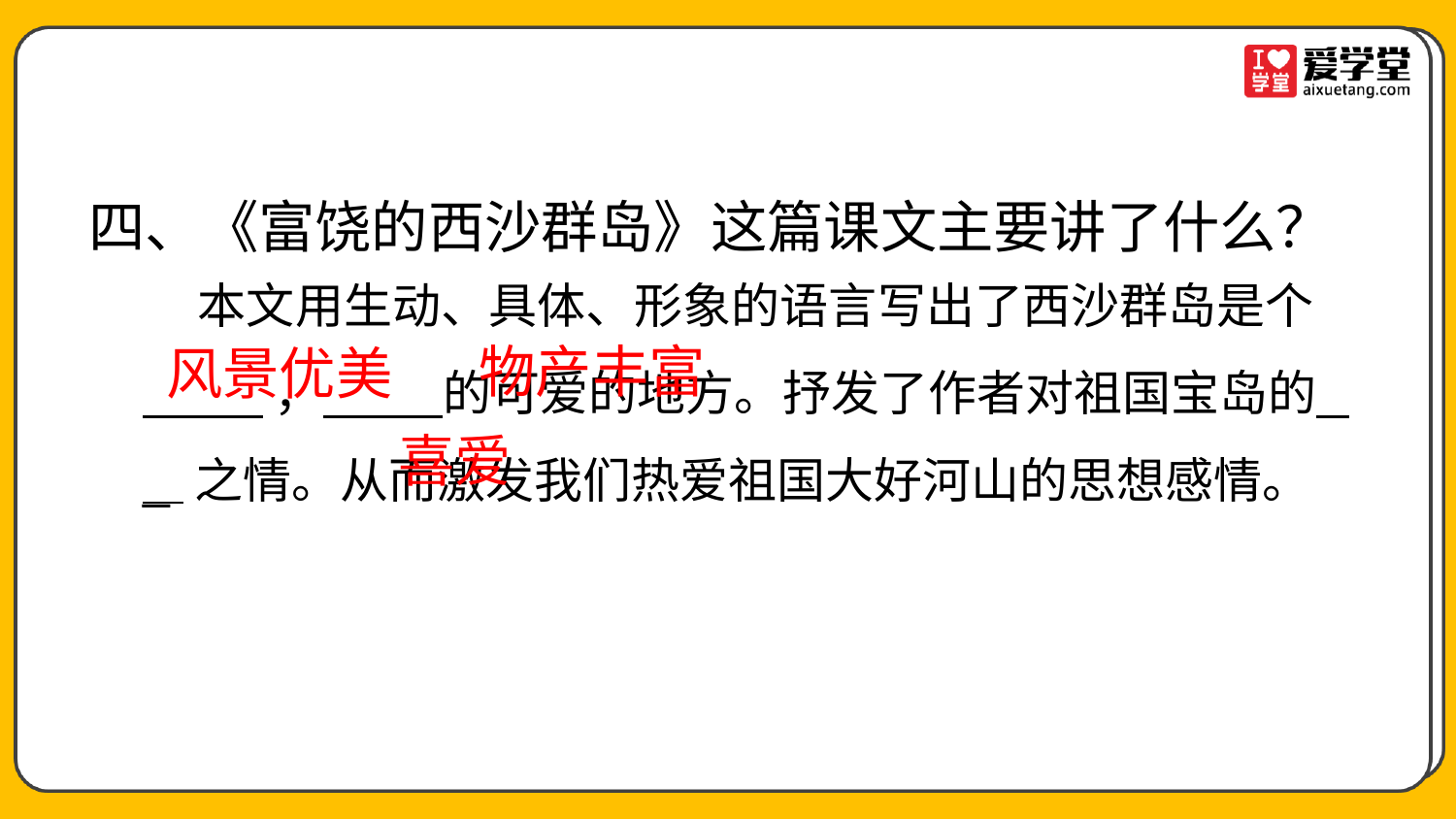

四、《富饶的西沙群岛》这篇课文主要讲了什么？
    本文用生动、具体、形象的语言写出了西沙群岛是个
           ，           的可爱的地方。抒发了作者对祖国宝岛的    _ 之情。从而激发我们热爱祖国大好河山的思想感情。
物产丰富
风景优美
喜爱